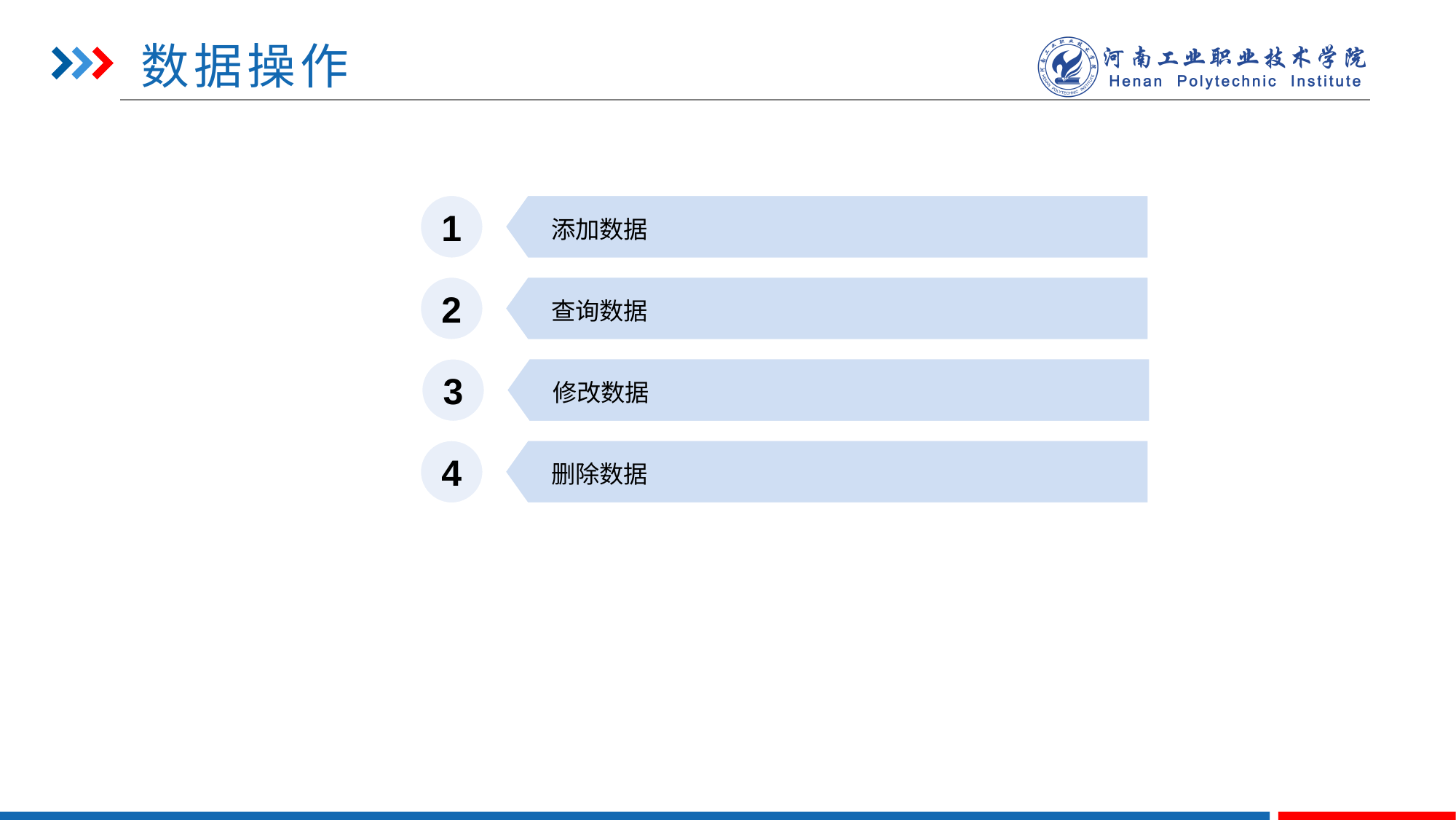

数据操作
1

添加数据
2

查询数据
3

修改数据
4

删除数据